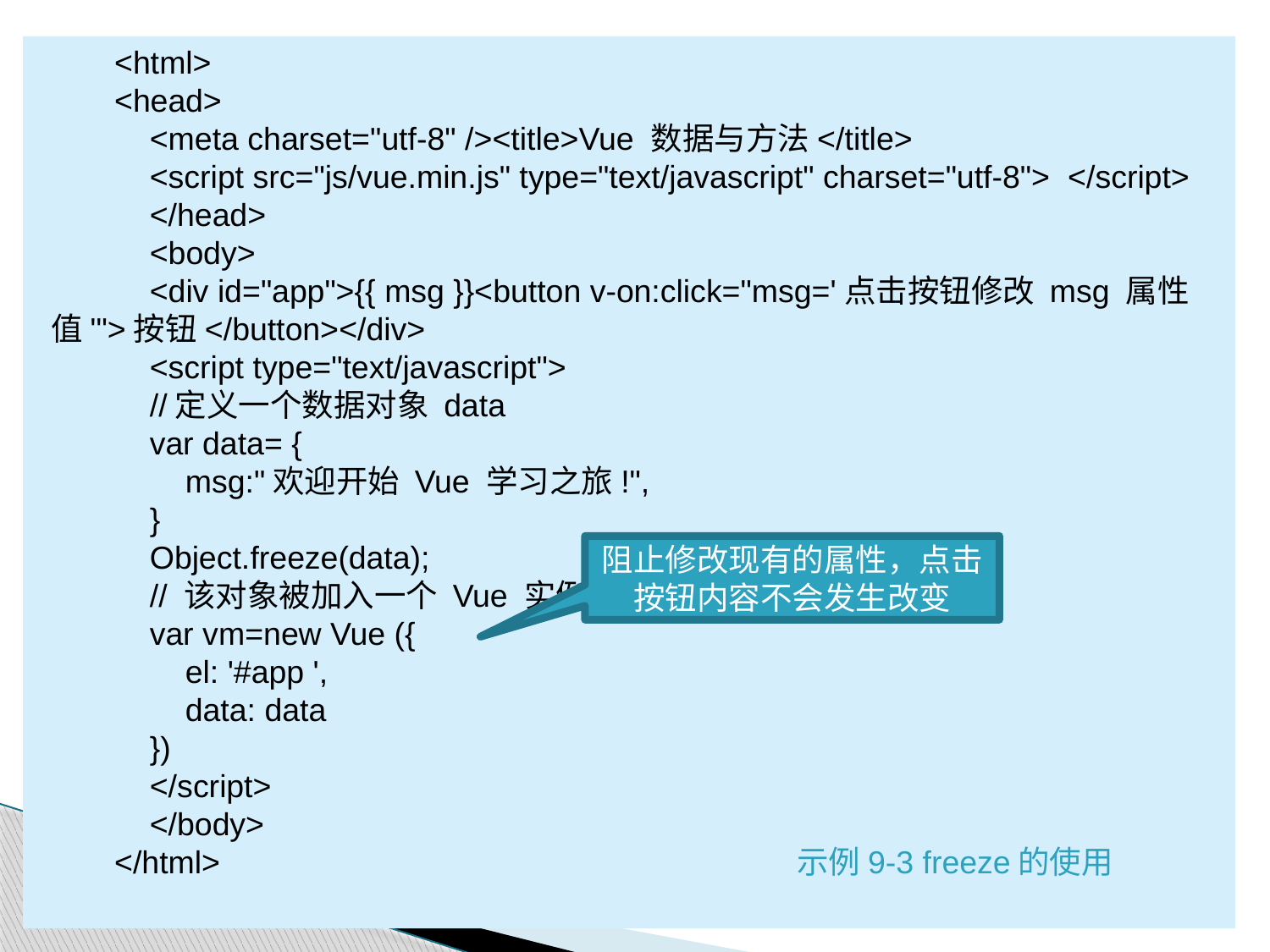

<html>
<head>
    <meta charset="utf-8" /><title>Vue 数据与方法</title>
    <script src="js/vue.min.js" type="text/javascript" charset="utf-8">  </script>
    </head>
    <body>
    <div id="app">{{ msg }}<button v-on:click="msg='点击按钮修改 msg 属性值'">按钮</button></div>
    <script type="text/javascript">
    //定义一个数据对象 data
    var data= {
        msg:"欢迎开始 Vue 学习之旅!",
    }
    Object.freeze(data);
    // 该对象被加入一个 Vue 实例中
    var vm=new Vue ({
        el: '#app ',
        data: data
    })
    </script>
    </body>
</html>                                                                示例9-3 freeze的使用

阻止修改现有的属性，点击按钮内容不会发生改变